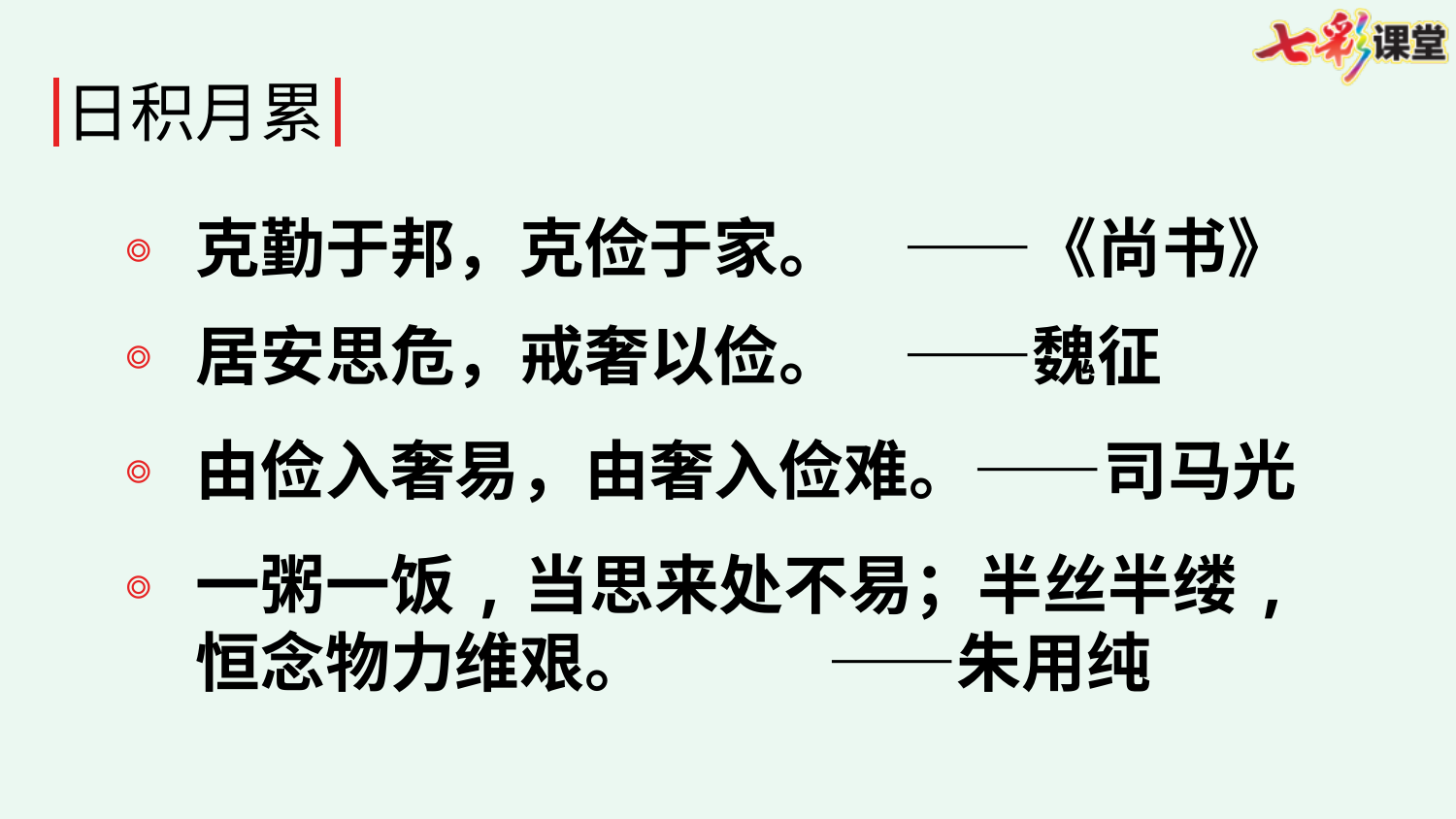

日积月累
克勤于邦，克俭于家。    ——《尚书》
居安思危，戒奢以俭。    ——魏征
由俭入奢易，由奢入俭难。——司马光
一粥一饭,当思来处不易；半丝半缕,恒念物力维艰。            ——朱用纯